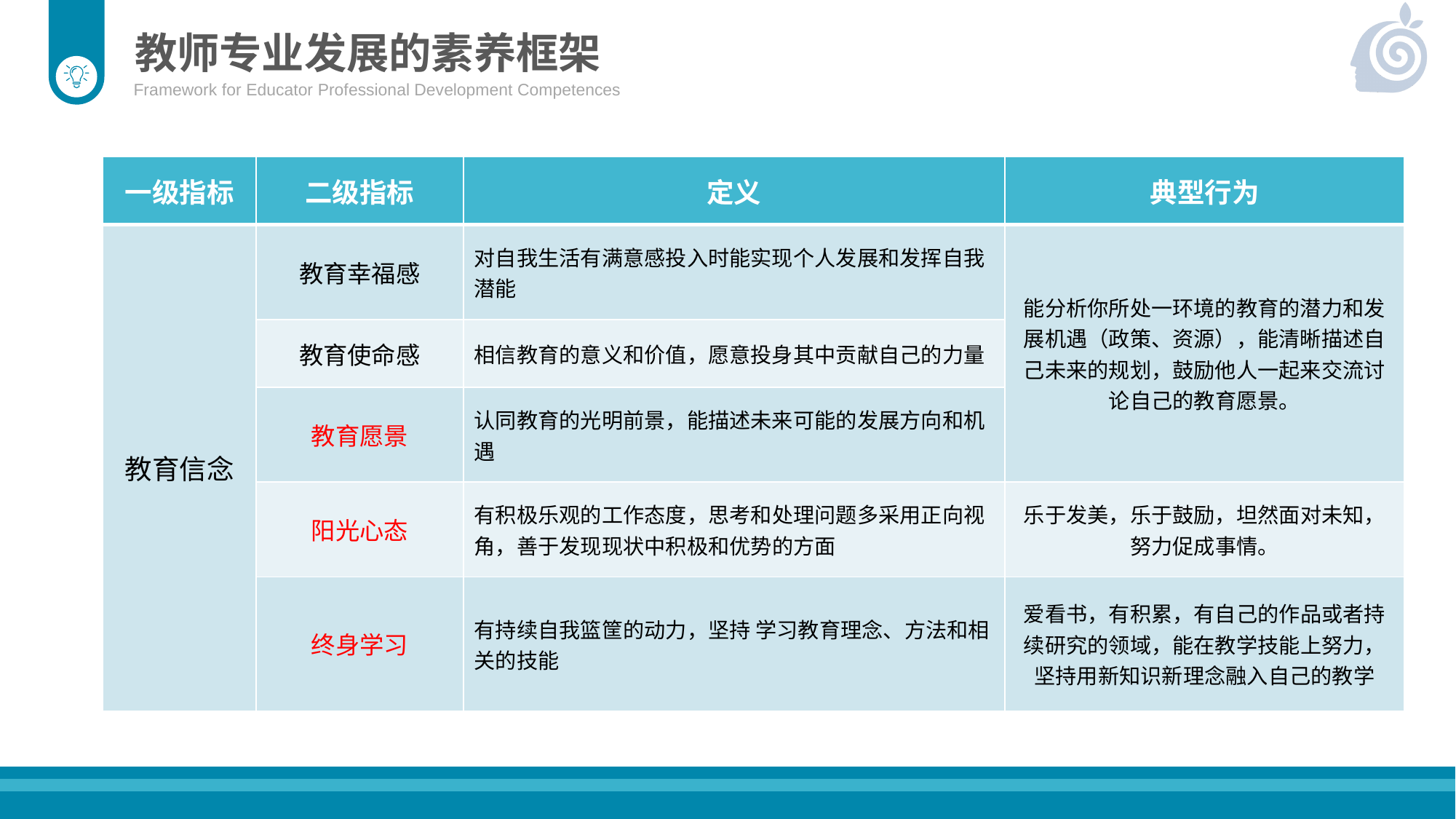

教师专业发展的素养框架
Framework for Educator Professional Development Competences
| 一级指标 | 二级指标 | 定义 | 典型行为 |
| --- | --- | --- | --- |
| 教育信念 | 教育幸福感 | 对自我生活有满意感投入时能实现个人发展和发挥自我潜能 | 能分析你所处一环境的教育的潜力和发展机遇（政策、资源），能清晰描述自己未来的规划，鼓励他人一起来交流讨论自己的教育愿景。 |
|  | 教育使命感 | 相信教育的意义和价值，愿意投身其中贡献自己的力量 |  |
|  | 教育愿景 | 认同教育的光明前景，能描述未来可能的发展方向和机遇 |  |
|  | 阳光心态 | 有积极乐观的工作态度，思考和处理问题多采用正向视角，善于发现现状中积极和优势的方面 | 乐于发美，乐于鼓励，坦然面对未知，努力促成事情。 |
|  | 终身学习 | 有持续自我篮筐的动力，坚持 学习教育理念、方法和相关的技能 | 爱看书，有积累，有自己的作品或者持续研究的领域，能在教学技能上努力，坚持用新知识新理念融入自己的教学 |